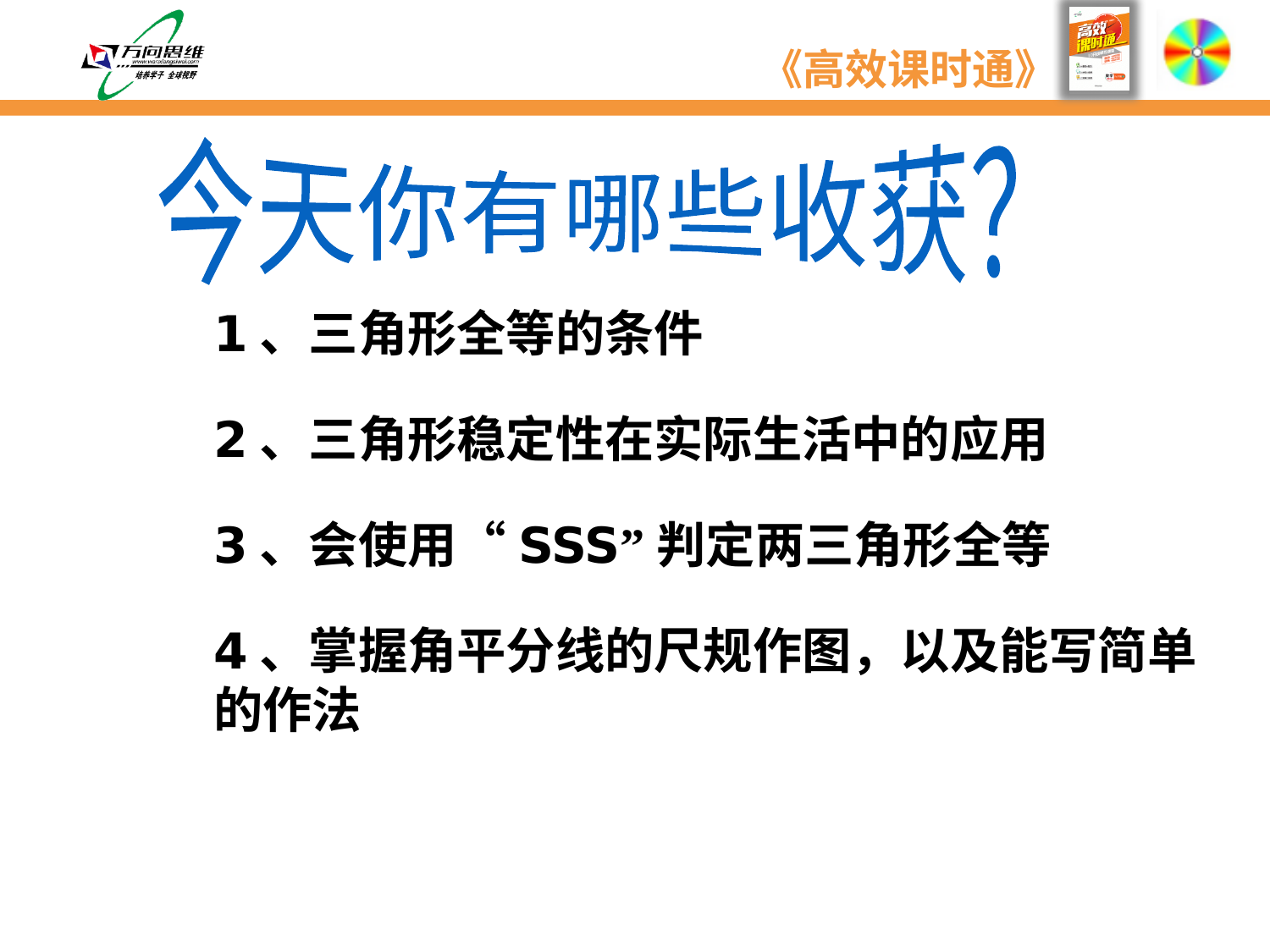

今天你有哪些收获？
1、三角形全等的条件
2、三角形稳定性在实际生活中的应用
3、会使用“SSS”判定两三角形全等
4、掌握角平分线的尺规作图，以及能写简单的作法